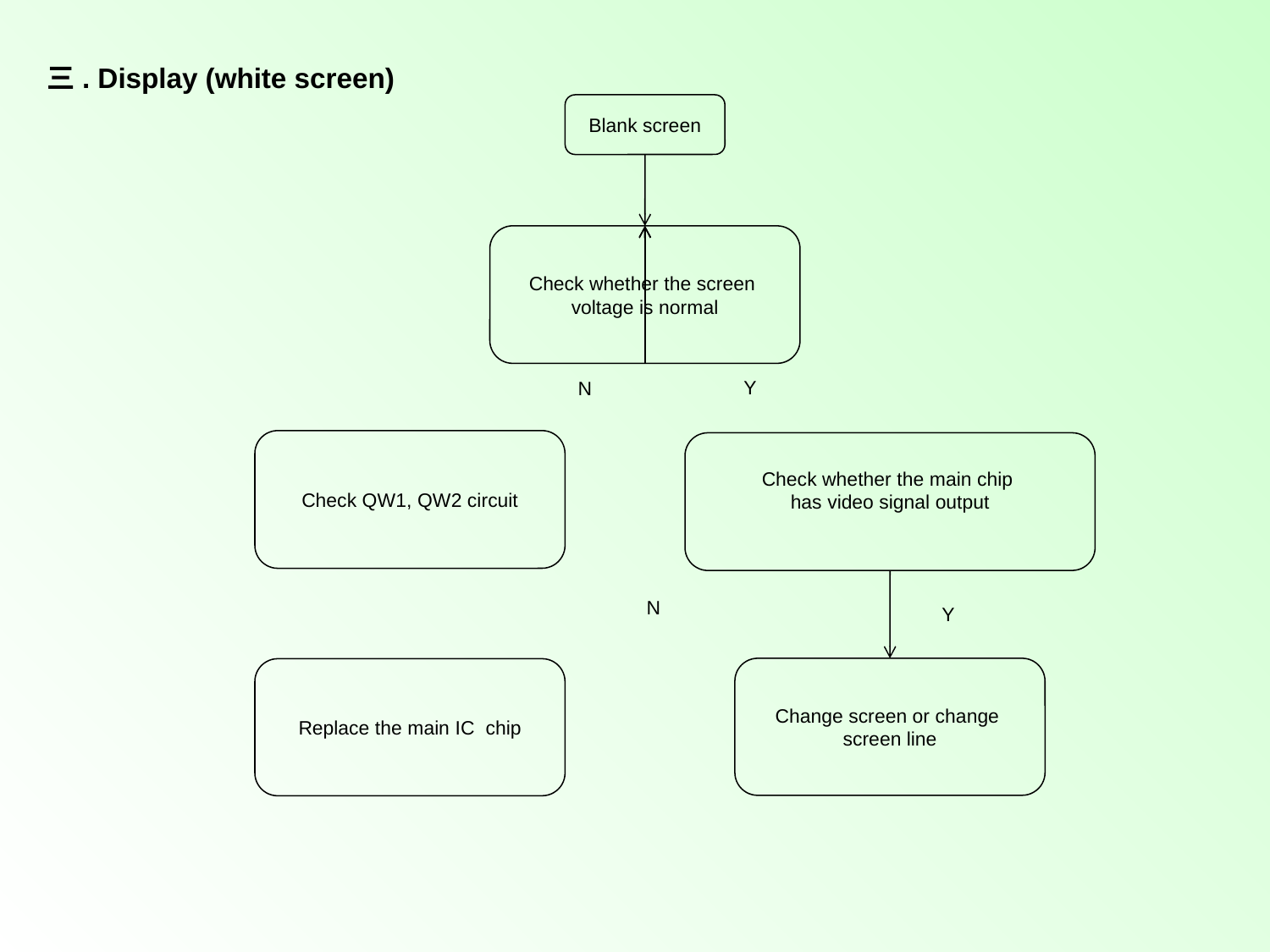

三. Display (white screen)
Blank screen
Check whether the screen
voltage is normal
Y
N
Check QW1, QW2 circuit
Check whether the main chip
has video signal output

N
Y
Change screen or change
screen line
Replace the main IC  chip